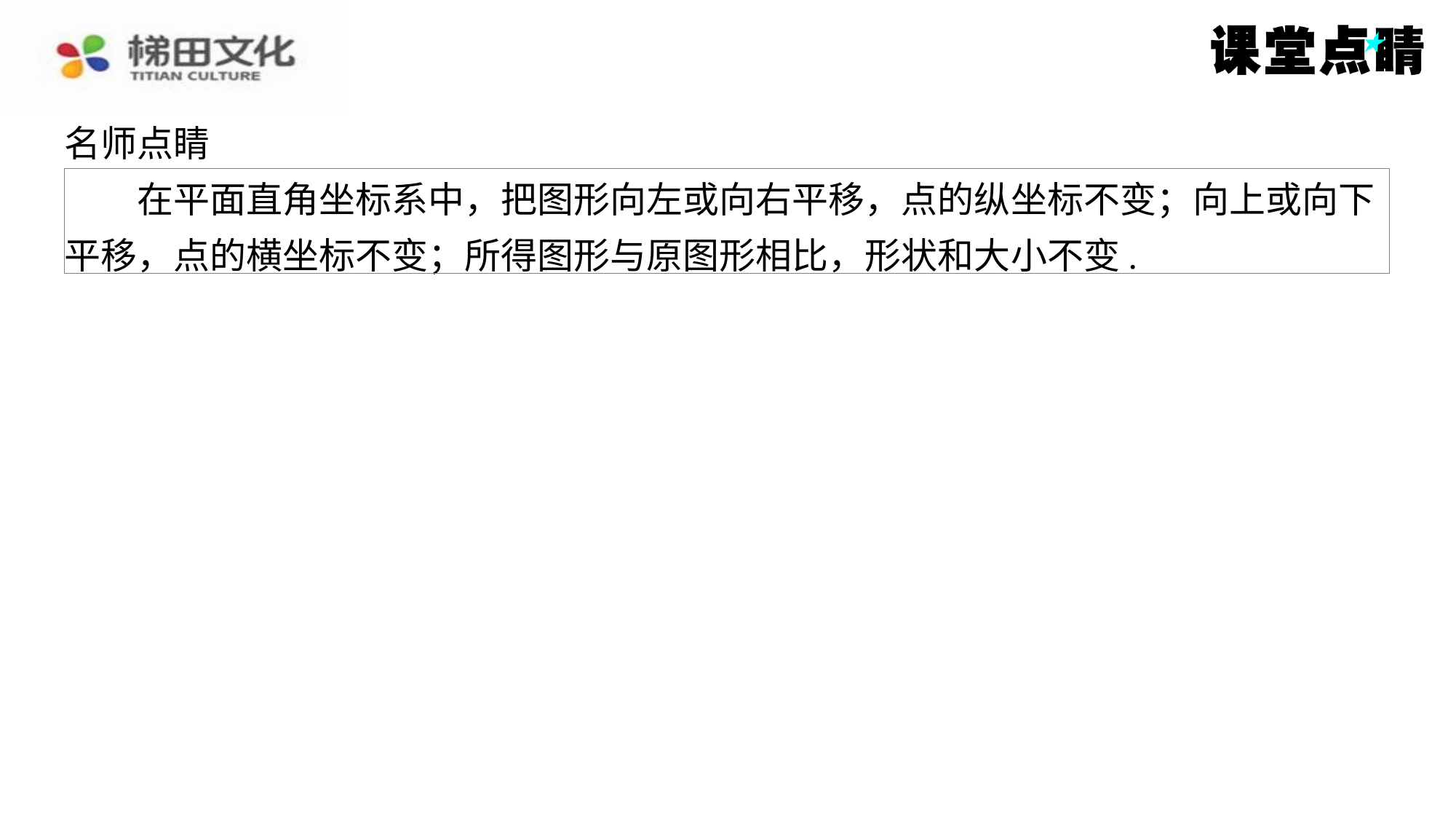

名师点睛
　　在平面直角坐标系中，把图形向左或向右平移，点的纵坐标不变；向上或向下
平移，点的横坐标不变；所得图形与原图形相比，形状和大小不变.